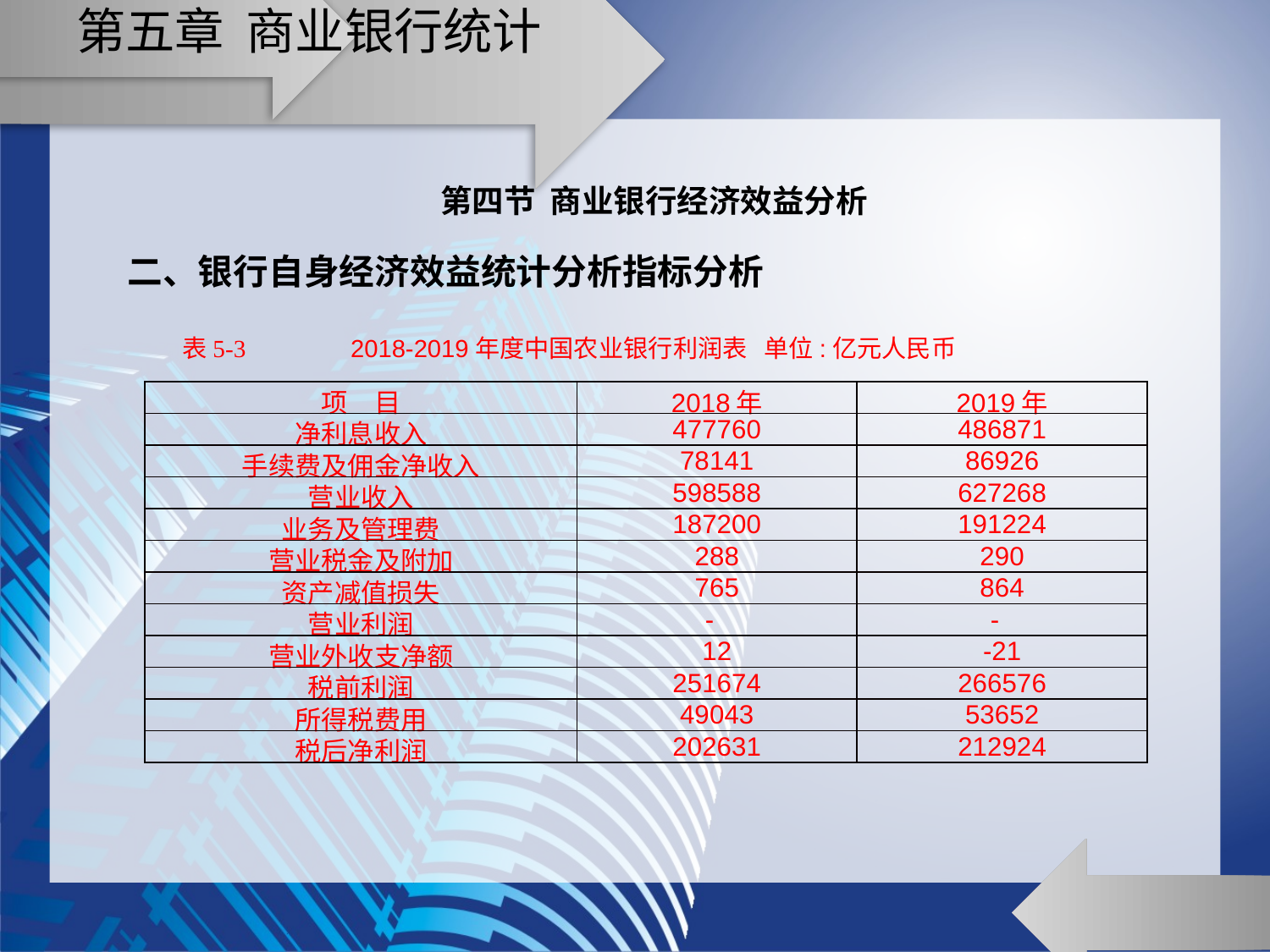

# 第五章  商业银行统计
第四节  商业银行经济效益分析
二、银行自身经济效益统计分析指标分析
表5-3               2018-2019年度中国农业银行利润表   单位:亿元人民币
| 项　目 | 2018年 | 2019年 |
| --- | --- | --- |
| 净利息收入 | 477760 | 486871 |
| 手续费及佣金净收入 | 78141 | 86926 |
| 营业收入 | 598588 | 627268 |
| 业务及管理费 | 187200 | 191224 |
| 营业税金及附加 | 288 | 290 |
| 资产减值损失 | 765 | 864 |
| 营业利润 | - | - |
| 营业外收支净额 | 12 | -21 |
| 税前利润 | 251674 | 266576 |
| 所得税费用 | 49043 | 53652 |
| 税后净利润 | 202631 | 212924 |